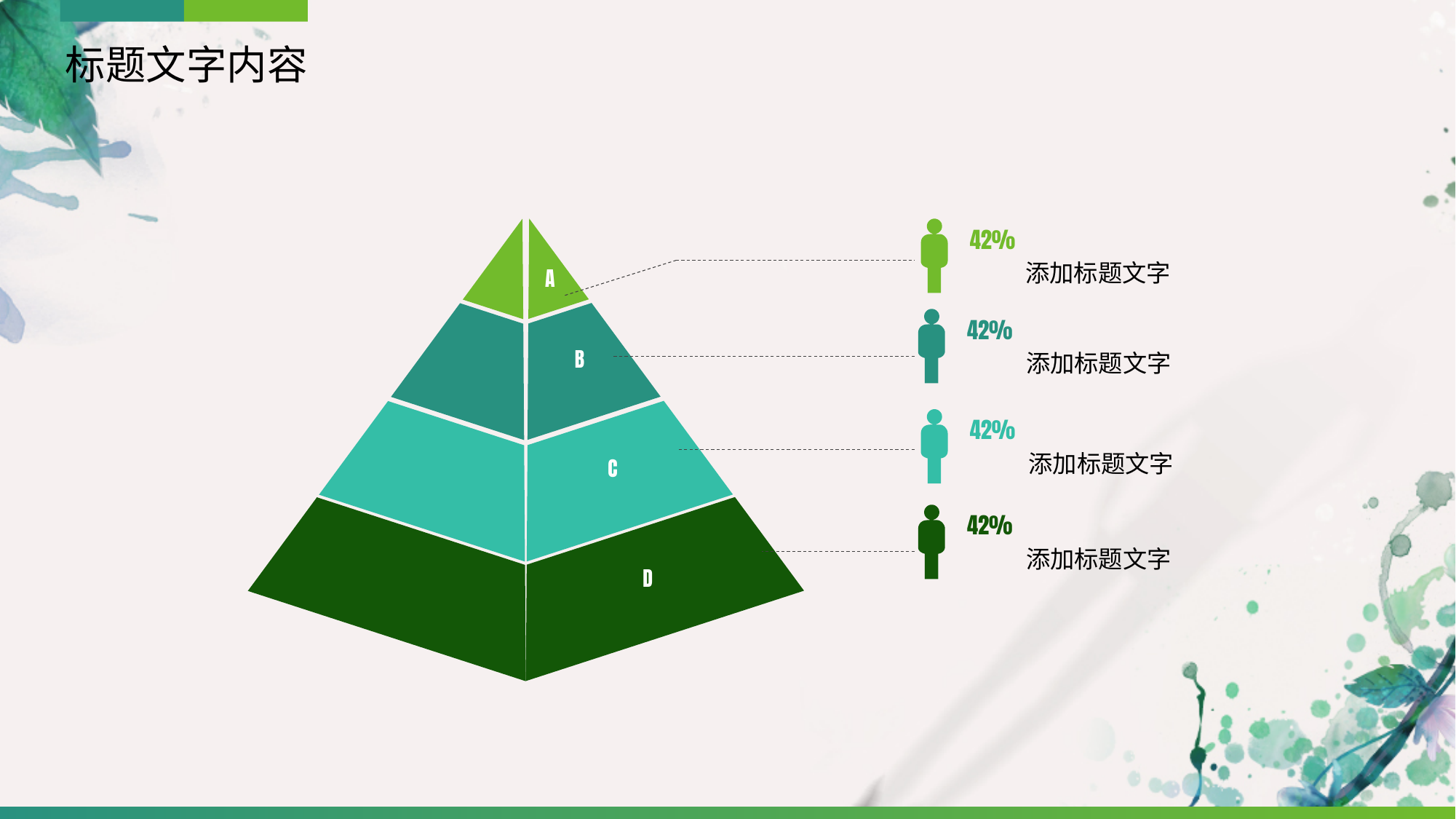

标题文字内容

A
B
C
D

42%
添加标题文字

42%
添加标题文字

42%
添加标题文字

42%
添加标题文字